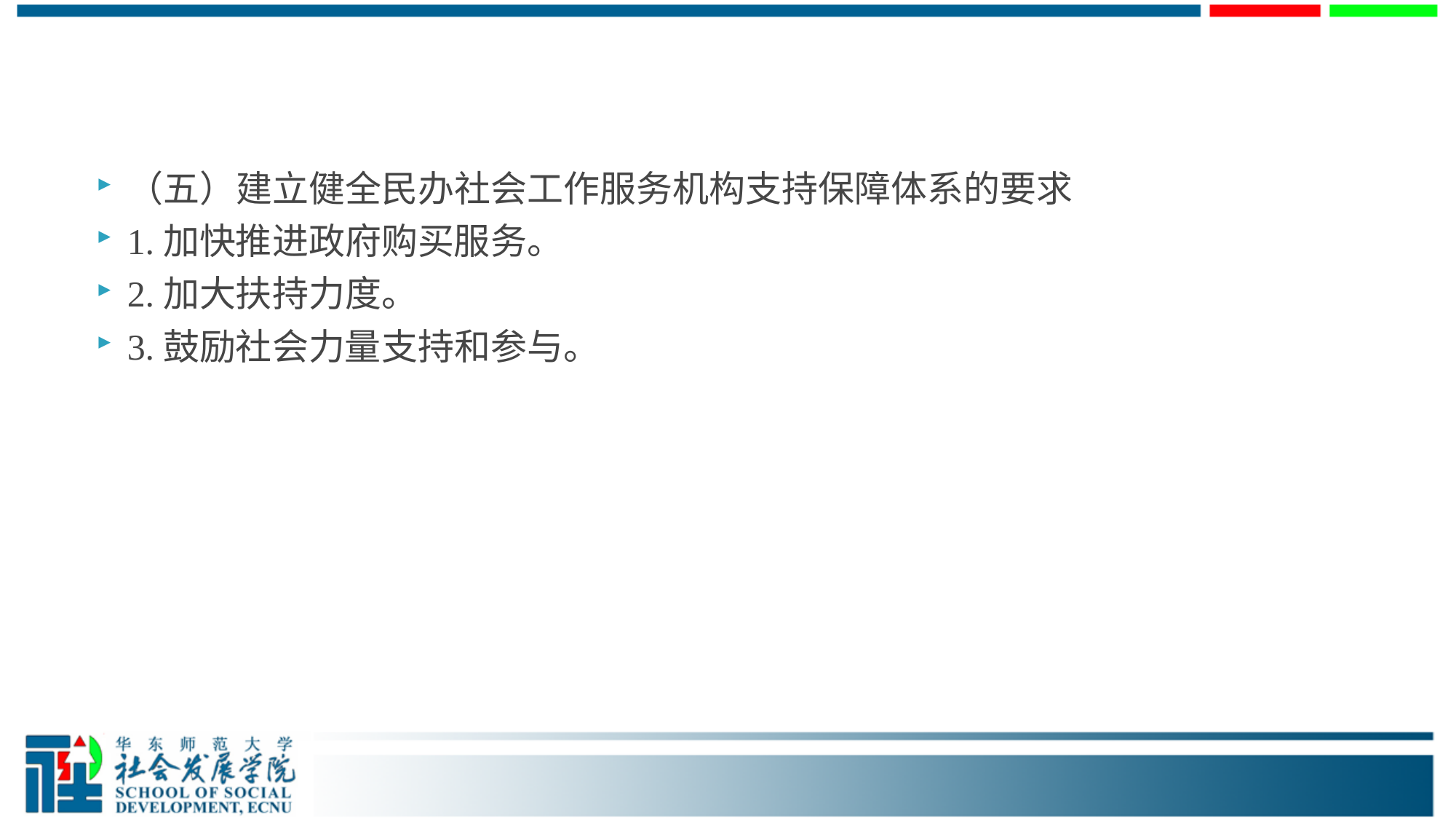

（五）建立健全民办社会工作服务机构支持保障体系的要求
1.加快推进政府购买服务。
2.加大扶持力度。
3.鼓励社会力量支持和参与。